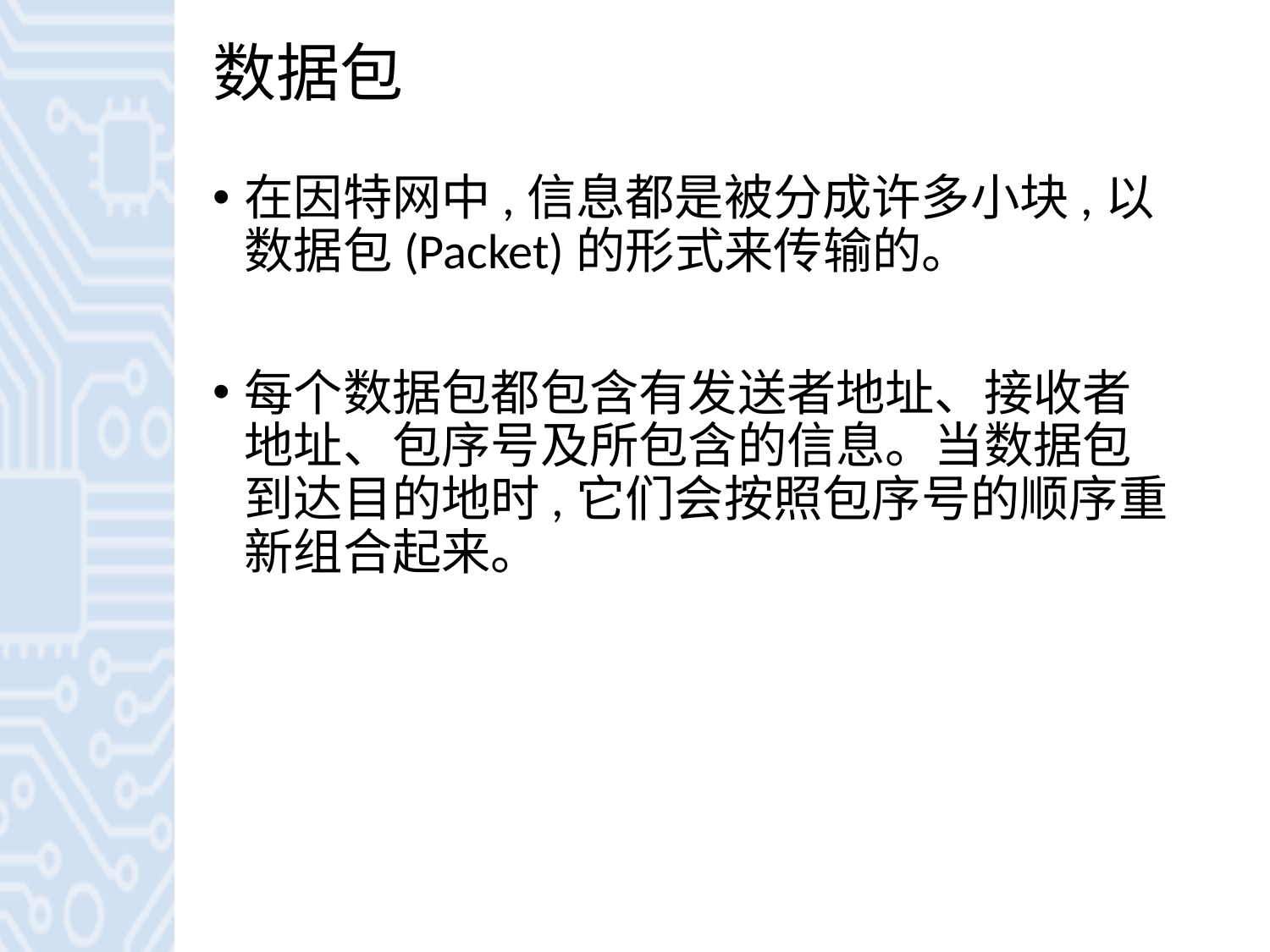

# 数据包
在因特网中,信息都是被分成许多小块,以数据包(Packet)的形式来传输的。

每个数据包都包含有发送者地址、接收者地址、包序号及所包含的信息。当数据包到达目的地时,它们会按照包序号的顺序重新组合起来。